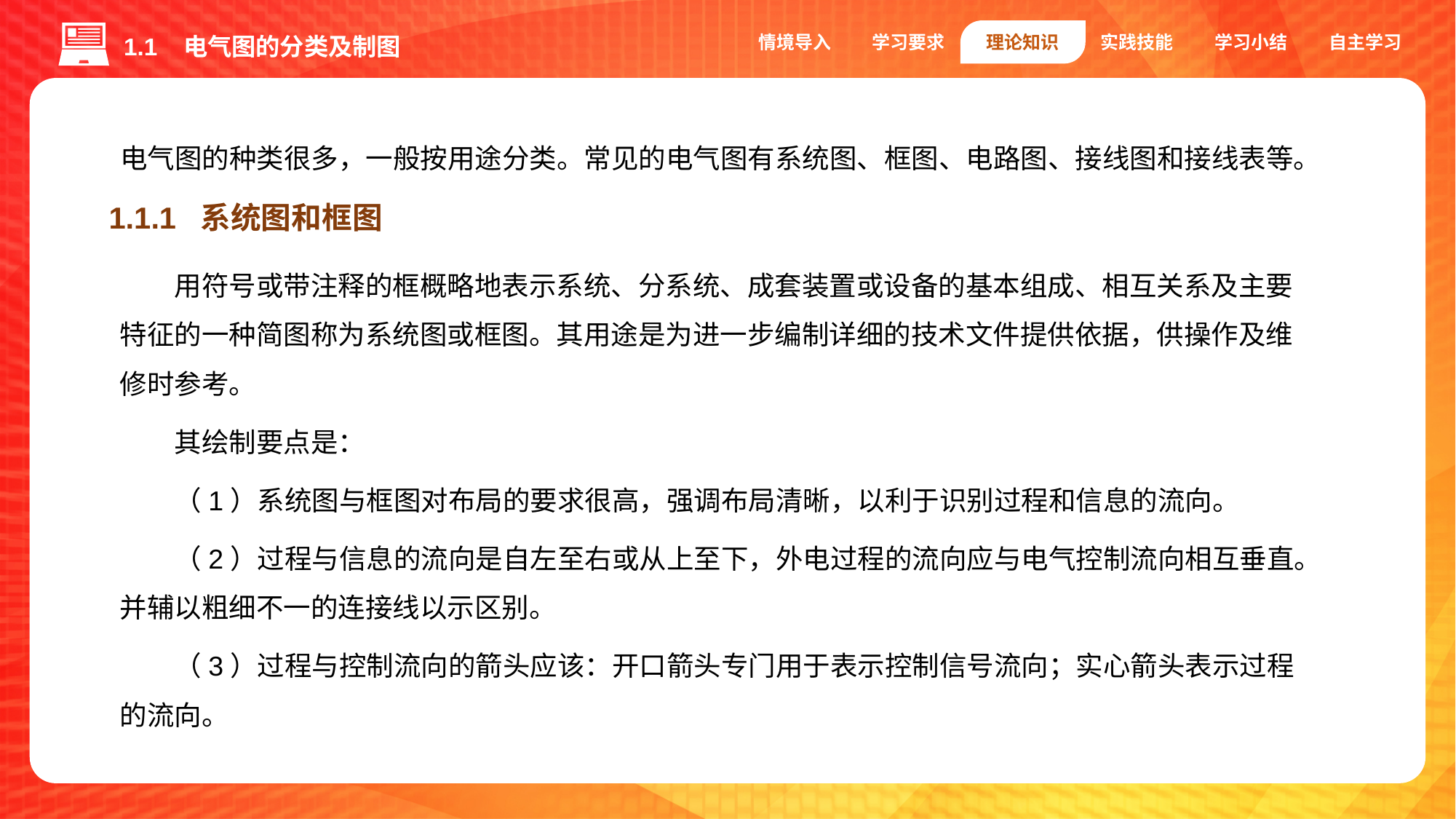

情境导入
学习要求
理论知识
实践技能
学习小结
自主学习

1.1   电气图的分类及制图
电气图的种类很多，一般按用途分类。常见的电气图有系统图、框图、电路图、接线图和接线表等。
1.1.1  系统图和框图
用符号或带注释的框概略地表示系统、分系统、成套装置或设备的基本组成、相互关系及主要特征的一种简图称为系统图或框图。其用途是为进一步编制详细的技术文件提供依据，供操作及维修时参考。
其绘制要点是：
（1）系统图与框图对布局的要求很高，强调布局清晰，以利于识别过程和信息的流向。
（2）过程与信息的流向是自左至右或从上至下，外电过程的流向应与电气控制流向相互垂直。并辅以粗细不一的连接线以示区别。
（3）过程与控制流向的箭头应该：开口箭头专门用于表示控制信号流向；实心箭头表示过程的流向。